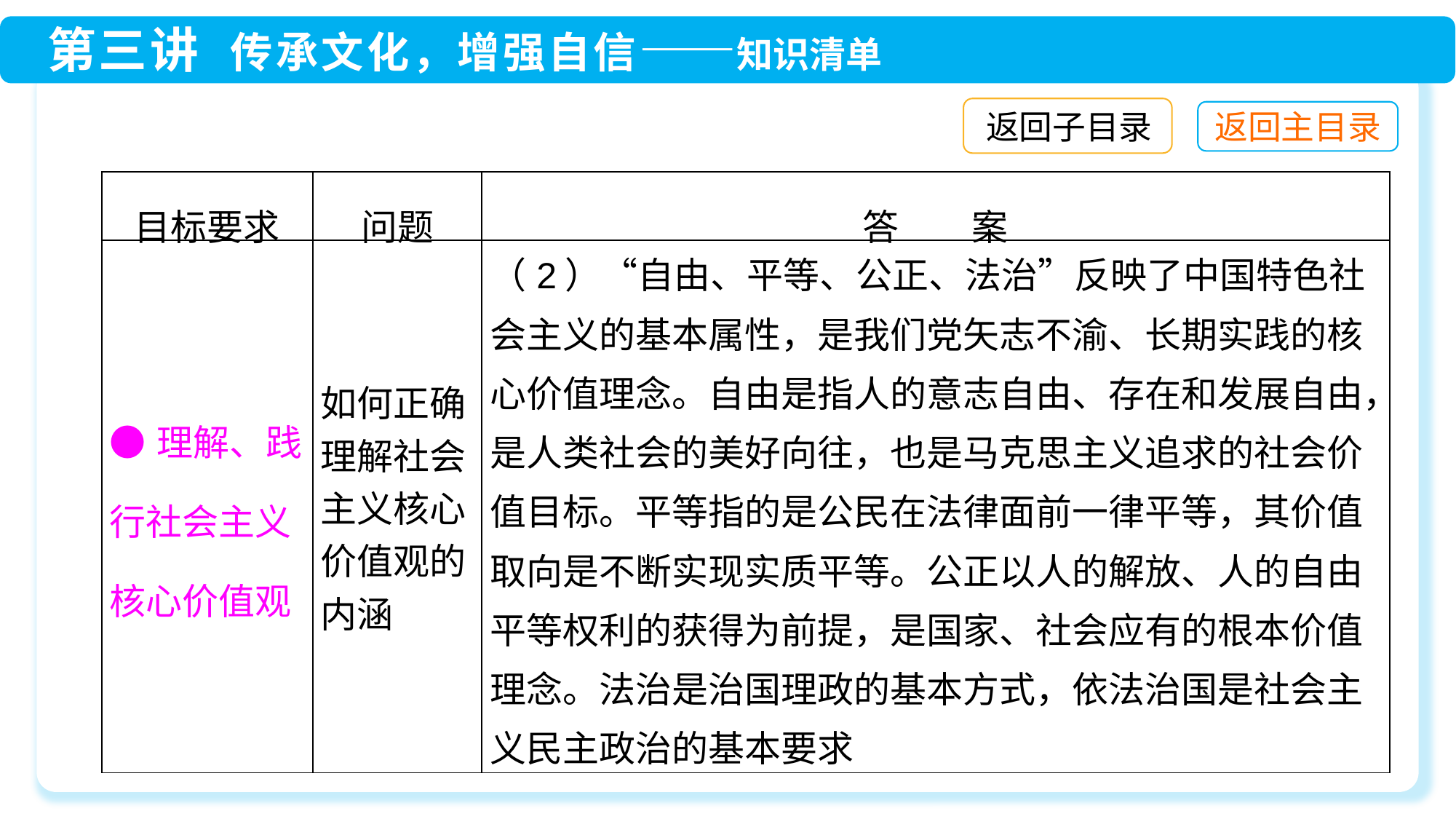

返回子目录
| 目标要求 | 问题 | 答　　案 |
| --- | --- | --- |
| ●理解、践行社会主义核心价值观 | 如何正确理解社会主义核心价值观的内涵 | （2）“自由、平等、公正、法治”反映了中国特色社会主义的基本属性，是我们党矢志不渝、长期实践的核心价值理念。自由是指人的意志自由、存在和发展自由，是人类社会的美好向往，也是马克思主义追求的社会价值目标。平等指的是公民在法律面前一律平等，其价值取向是不断实现实质平等。公正以人的解放、人的自由平等权利的获得为前提，是国家、社会应有的根本价值理念。法治是治国理政的基本方式，依法治国是社会主义民主政治的基本要求 |